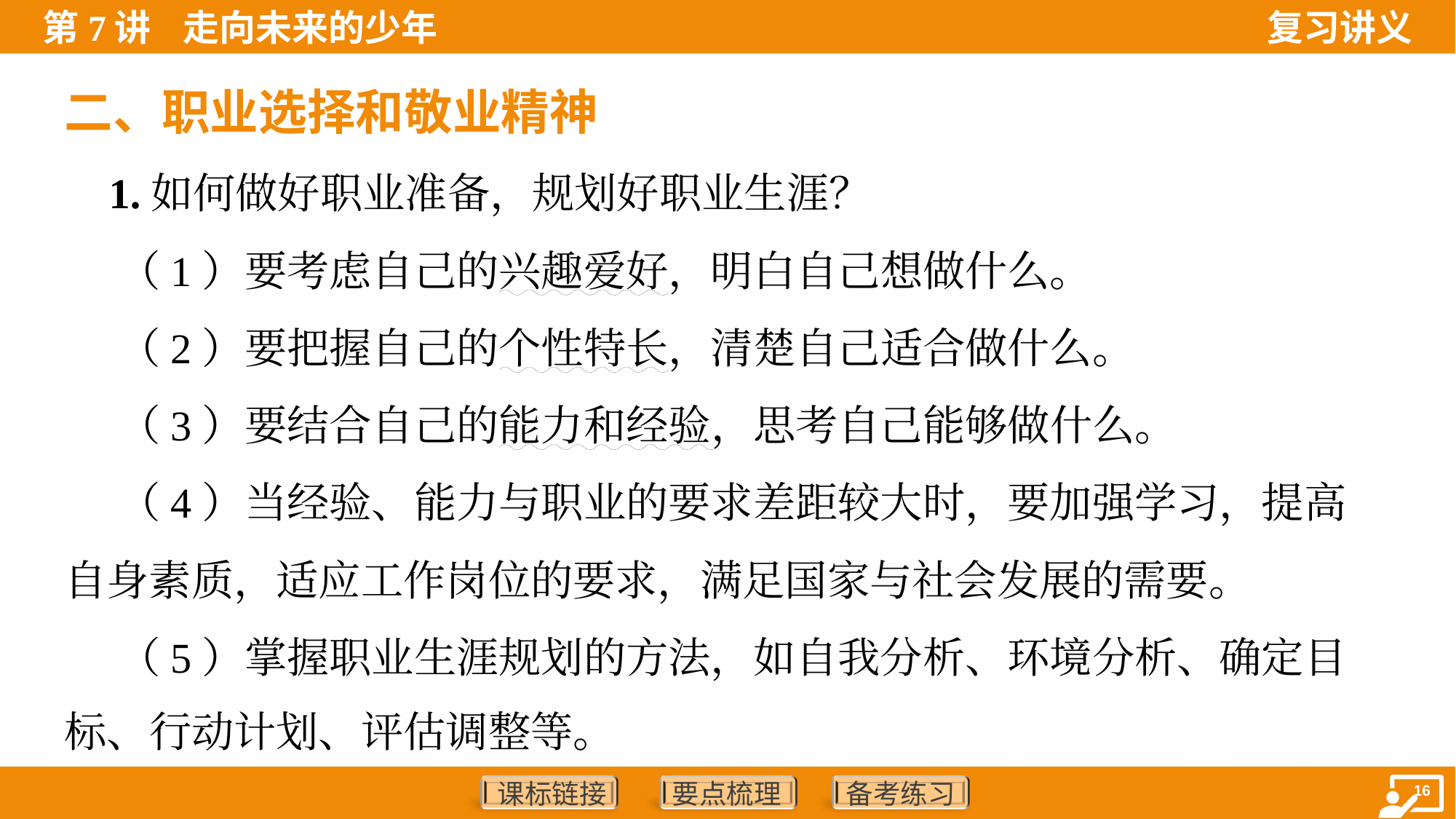

二、职业选择和敬业精神
    1.如何做好职业准备，规划好职业生涯？
    （1）要考虑自己的兴趣爱好，明白自己想做什么。
    （2）要把握自己的个性特长，清楚自己适合做什么。
    （3）要结合自己的能力和经验，思考自己能够做什么。
    （4）当经验、能力与职业的要求差距较大时，要加强学习，提高
自身素质，适应工作岗位的要求，满足国家与社会发展的需要。
    （5）掌握职业生涯规划的方法，如自我分析、环境分析、确定目
标、行动计划、评估调整等。